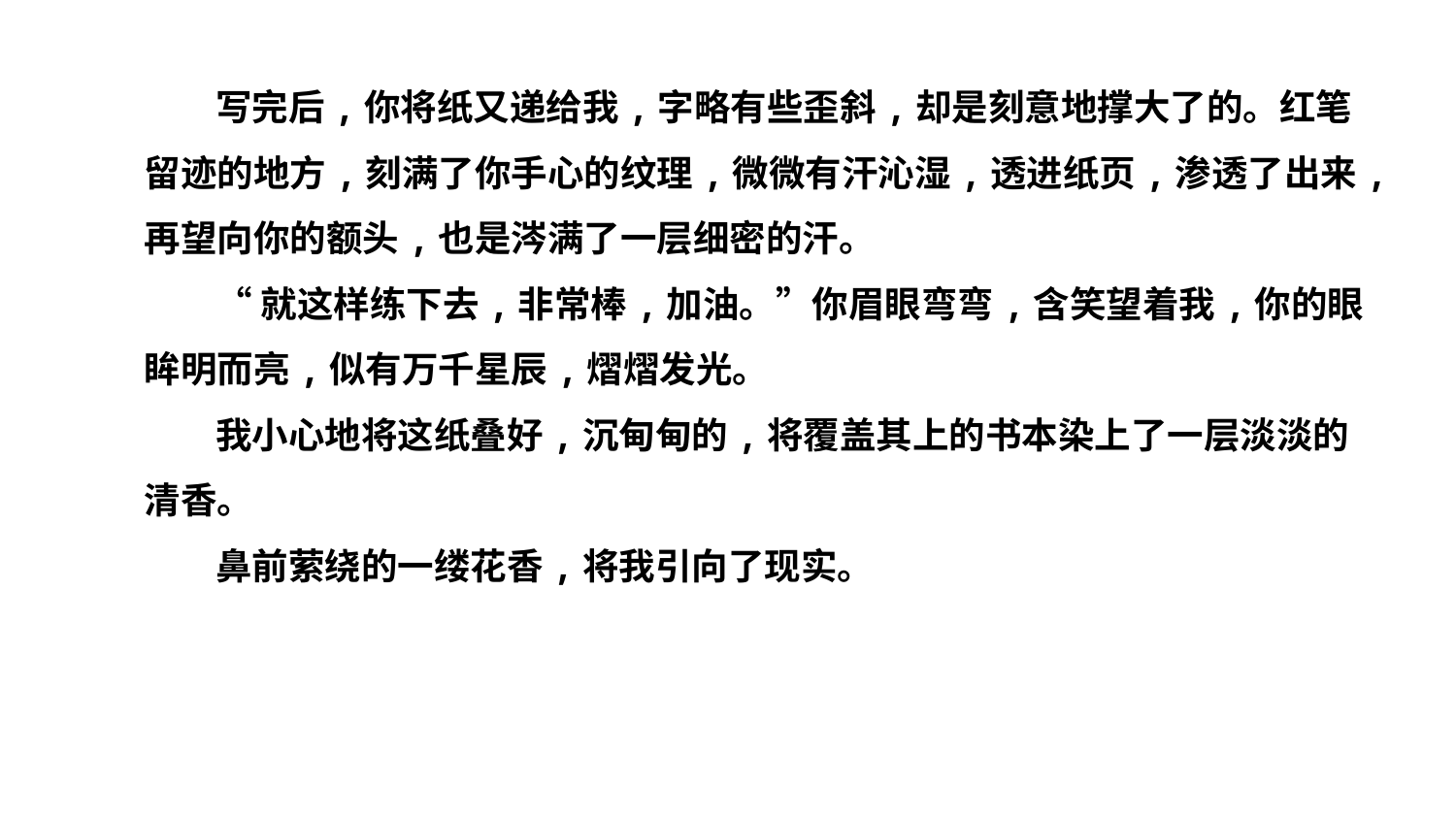

写完后,你将纸又递给我,字略有些歪斜,却是刻意地撑大了的。红笔留迹的地方,刻满了你手心的纹理,微微有汗沁湿,透进纸页,渗透了出来,再望向你的额头,也是涔满了一层细密的汗。
“就这样练下去,非常棒,加油。”你眉眼弯弯,含笑望着我,你的眼眸明而亮,似有万千星辰,熠熠发光。
我小心地将这纸叠好,沉甸甸的,将覆盖其上的书本染上了一层淡淡的清香。
鼻前萦绕的一缕花香,将我引向了现实。